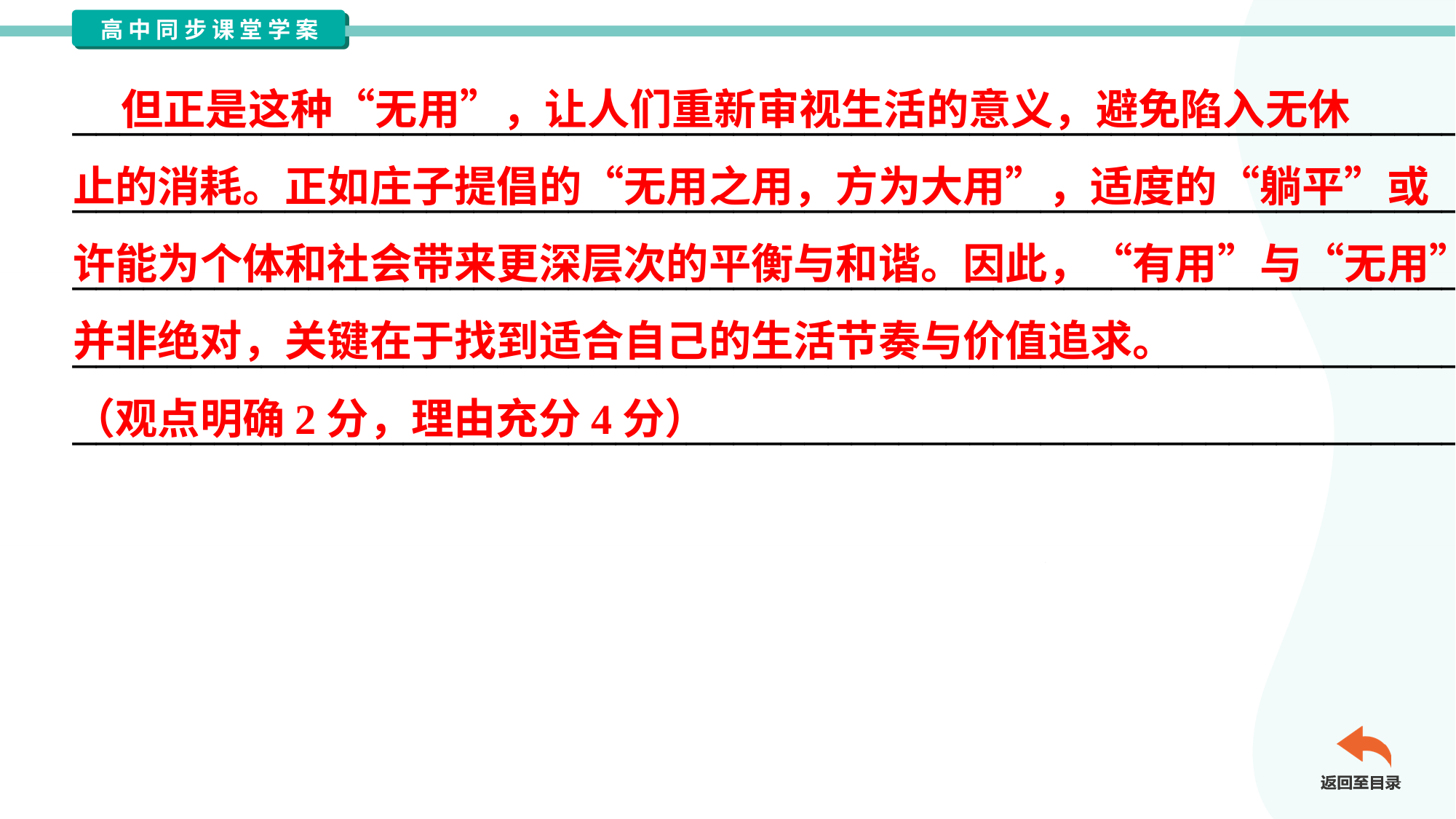

但正是这种“无用”，让人们重新审视生活的意义，避免陷入无休
止的消耗。正如庄子提倡的“无用之用，方为大用”，适度的“躺平”或
许能为个体和社会带来更深层次的平衡与和谐。因此，“有用”与“无用”
并非绝对，关键在于找到适合自己的生活节奏与价值追求。
（观点明确2分，理由充分4分）
_____________________________________________________________
_____________________________________________________________
_____________________________________________________________
_____________________________________________________________
_____________________________________________________________